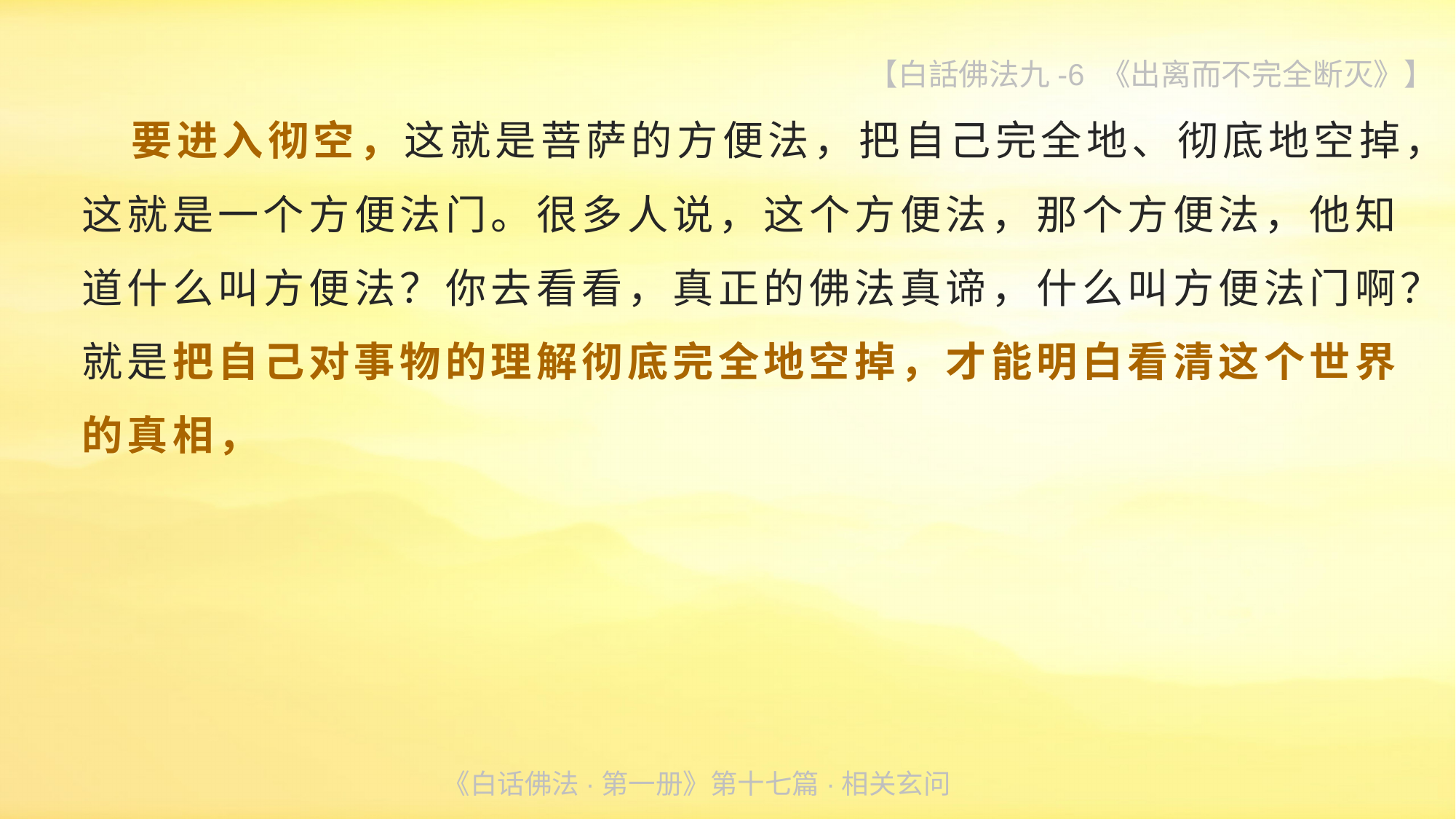

【白話佛法九-6 《出离而不完全断灭》】
   要进入彻空，这就是菩萨的方便法，把自己完全地、彻底地空掉，这就是一个方便法门。很多人说，这个方便法，那个方便法，他知道什么叫方便法？你去看看，真正的佛法真谛，什么叫方便法门啊？就是把自己对事物的理解彻底完全地空掉，才能明白看清这个世界的真相，
《白话佛法·第一册》第十七篇·相关玄问